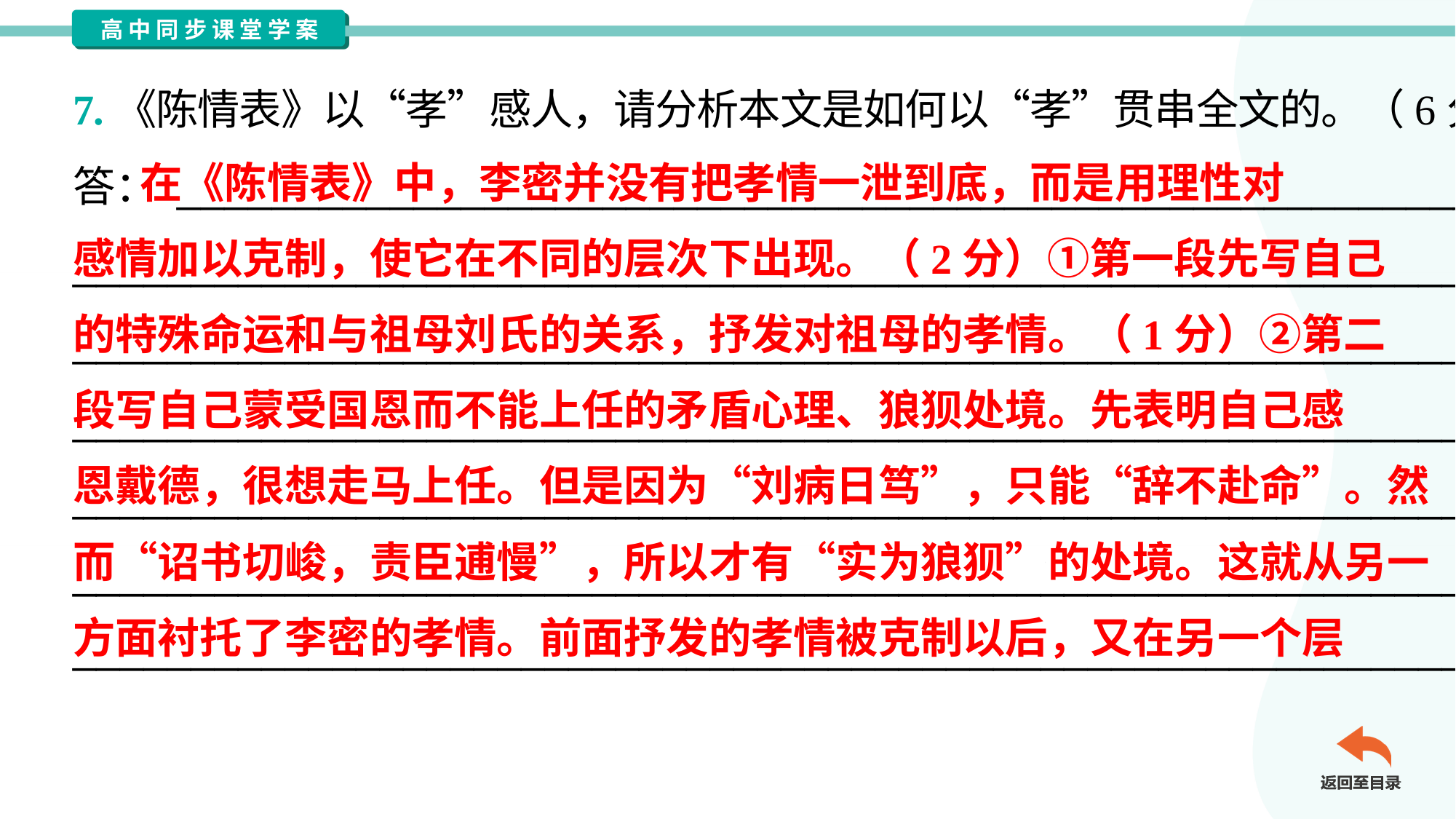

7.《陈情表》以“孝”感人，请分析本文是如何以“孝”贯串全文的。（6分）
答： ________________________________________________________
_____________________________________________________________
_____________________________________________________________
_____________________________________________________________
_____________________________________________________________
_____________________________________________________________
_____________________________________________________________
      在《陈情表》中，李密并没有把孝情一泄到底，而是用理性对
感情加以克制，使它在不同的层次下出现。（2分）①第一段先写自己
的特殊命运和与祖母刘氏的关系，抒发对祖母的孝情。（1分）②第二
段写自己蒙受国恩而不能上任的矛盾心理、狼狈处境。先表明自己感
恩戴德，很想走马上任。但是因为“刘病日笃”，只能“辞不赴命”。然
而“诏书切峻，责臣逋慢”，所以才有“实为狼狈”的处境。这就从另一
方面衬托了李密的孝情。前面抒发的孝情被克制以后，又在另一个层